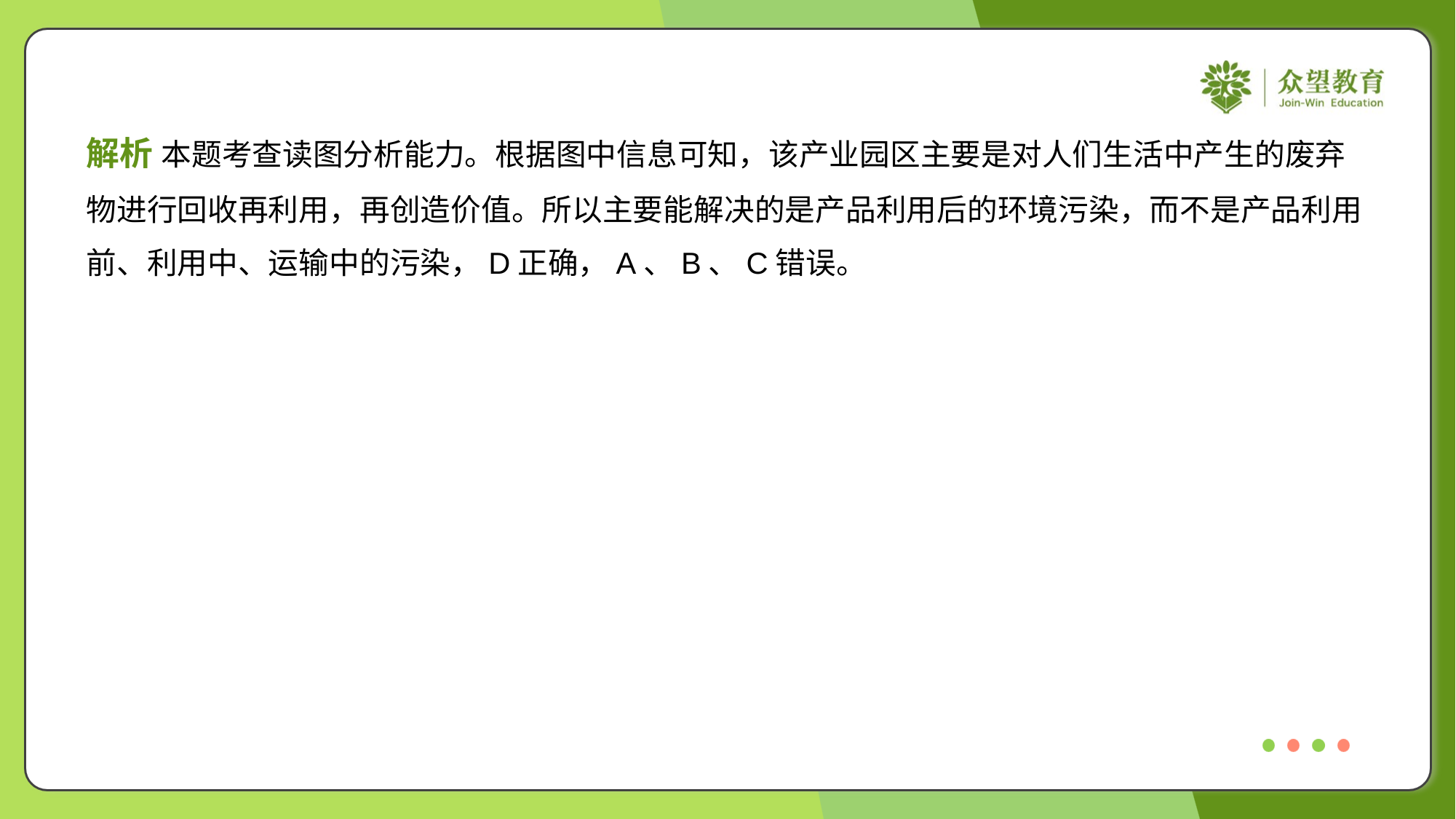

解析 本题考查读图分析能力。根据图中信息可知，该产业园区主要是对人们生活中产生的废弃
物进行回收再利用，再创造价值。所以主要能解决的是产品利用后的环境污染，而不是产品利用
前、利用中、运输中的污染，D正确，A、B、C错误。